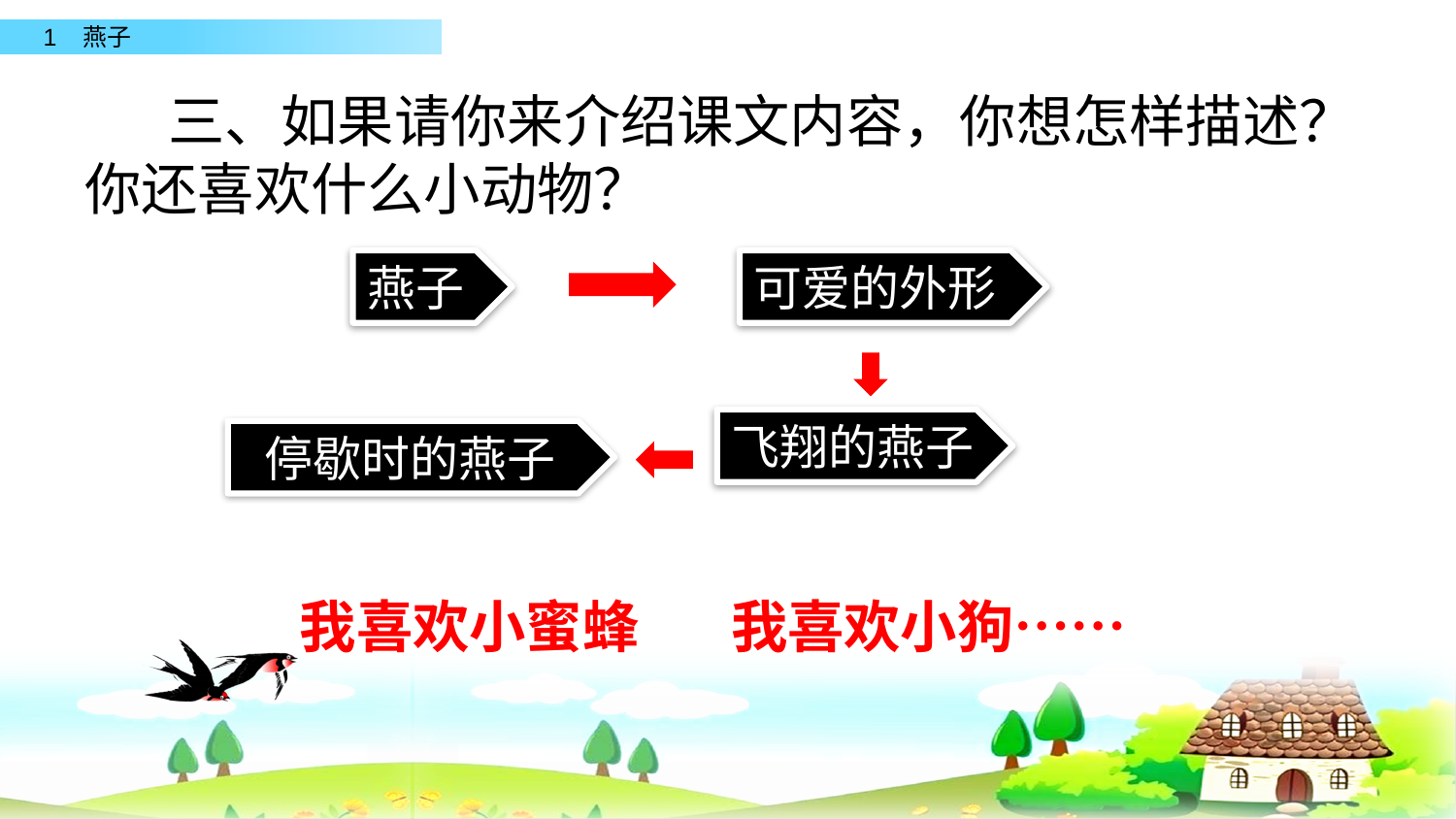

三、如果请你来介绍课文内容，你想怎样描述？你还喜欢什么小动物？
燕子
可爱的外形

飞翔的燕子
 停歇时的燕子

我喜欢小狗……
我喜欢小蜜蜂